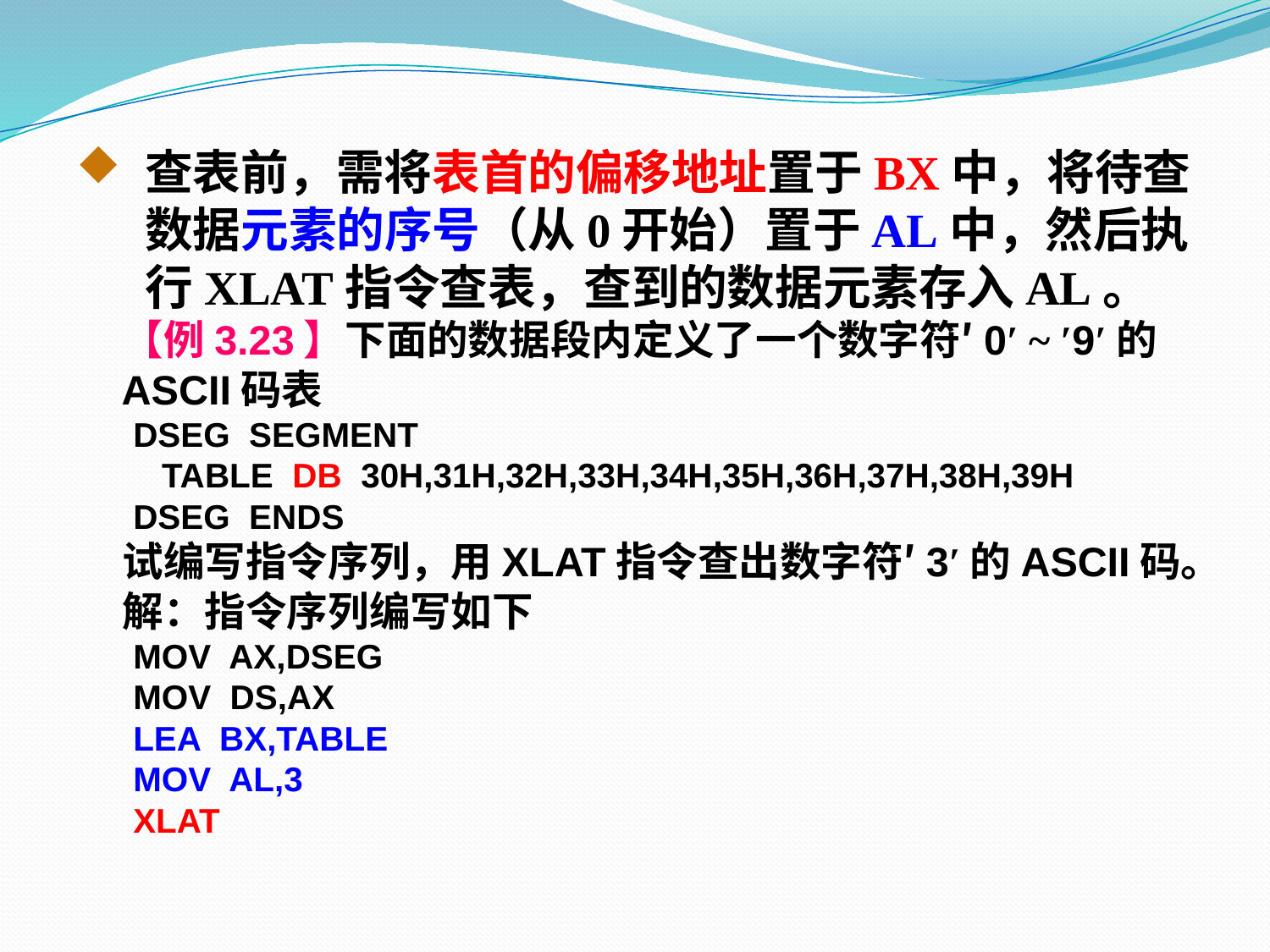

查表前，需将表首的偏移地址置于BX中，将待查数据元素的序号（从0开始）置于AL中，然后执行XLAT指令查表，查到的数据元素存入AL。
    【例3.23】下面的数据段内定义了一个数字符′0′ ~ ′9′的
    ASCII码表
      DSEG  SEGMENT
         TABLE  DB  30H,31H,32H,33H,34H,35H,36H,37H,38H,39H
      DSEG  ENDS
    试编写指令序列，用XLAT指令查出数字符′3′的ASCII码。
    解：指令序列编写如下
      MOV  AX,DSEG
      MOV  DS,AX
      LEA  BX,TABLE
      MOV  AL,3
      XLAT